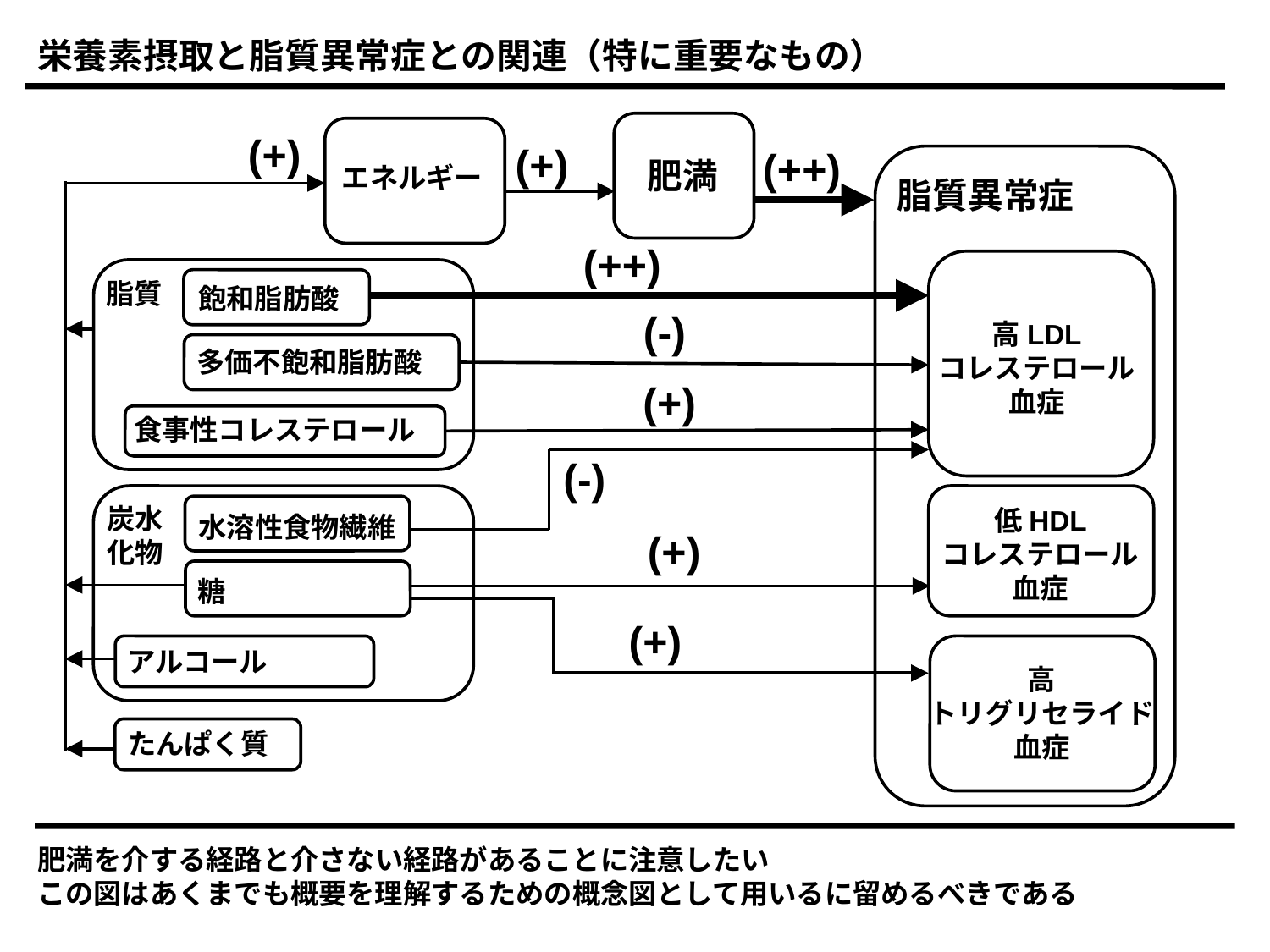

栄養素摂取と脂質異常症との関連（特に重要なもの）

(+)
(+)
(++)

脂質異常症
肥満
エネルギー
(++)

脂質

飽和脂肪酸
(-)
高LDL
コレステロール
血症

多価不飽和脂肪酸
(+)
食事性コレステロール

(-)

炭水
化物

低HDL
コレステロール
血症
水溶性食物繊維
(+)

糖
(+)

アルコール
高
トリグリセライド
血症

たんぱく質

肥満を介する経路と介さない経路があることに注意したい
この図はあくまでも概要を理解するための概念図として用いるに留めるべきである